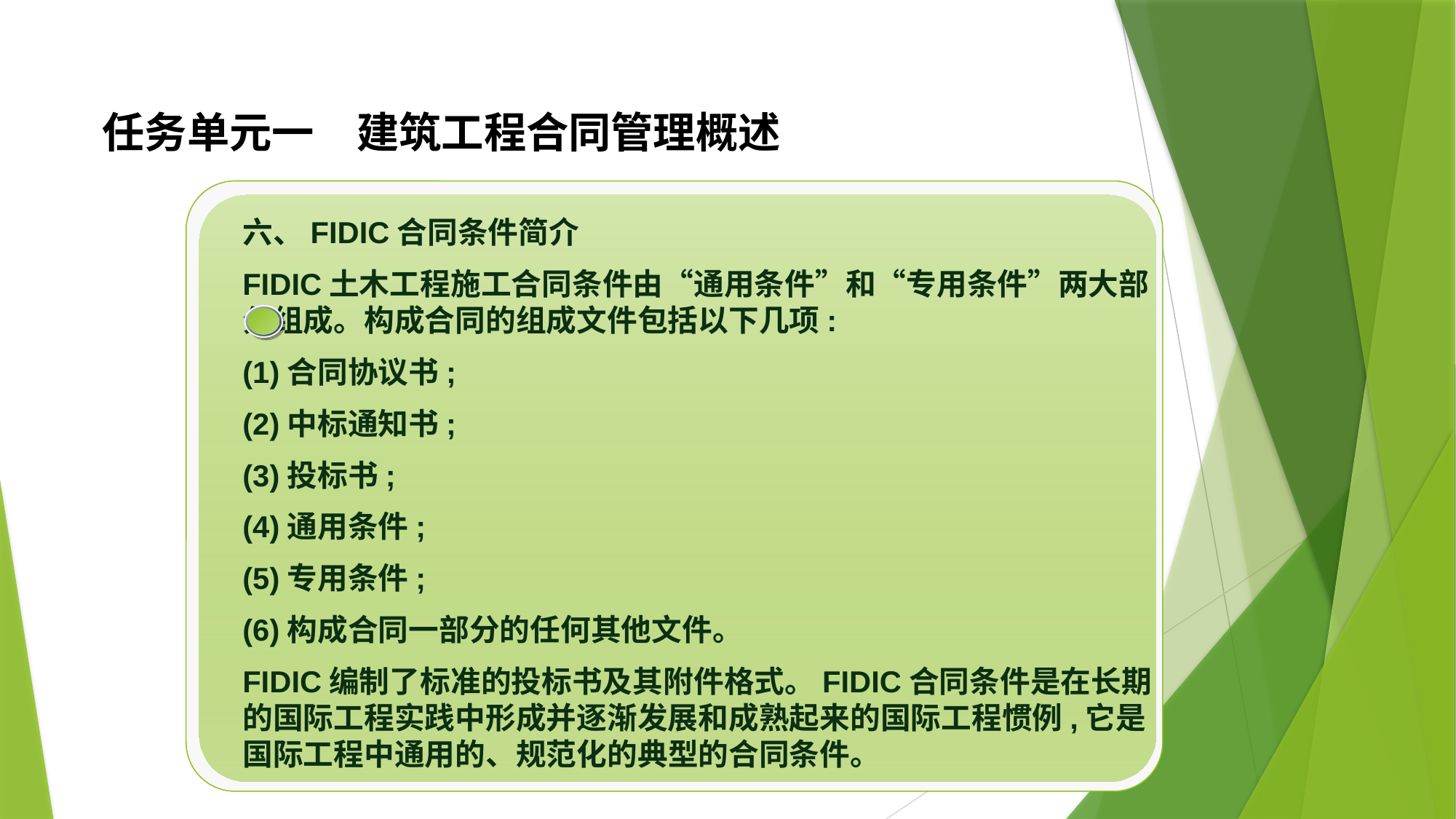

# 任务单元一　建筑工程合同管理概述

六、FIDIC合同条件简介
FIDIC土木工程施工合同条件由“通用条件”和“专用条件”两大部分组成。构成合同的组成文件包括以下几项:
(1)合同协议书;
(2)中标通知书;
(3)投标书;
(4)通用条件;
(5)专用条件;
(6)构成合同一部分的任何其他文件。
FIDIC编制了标准的投标书及其附件格式。FIDIC合同条件是在长期的国际工程实践中形成并逐渐发展和成熟起来的国际工程惯例,它是国际工程中通用的、规范化的典型的合同条件。